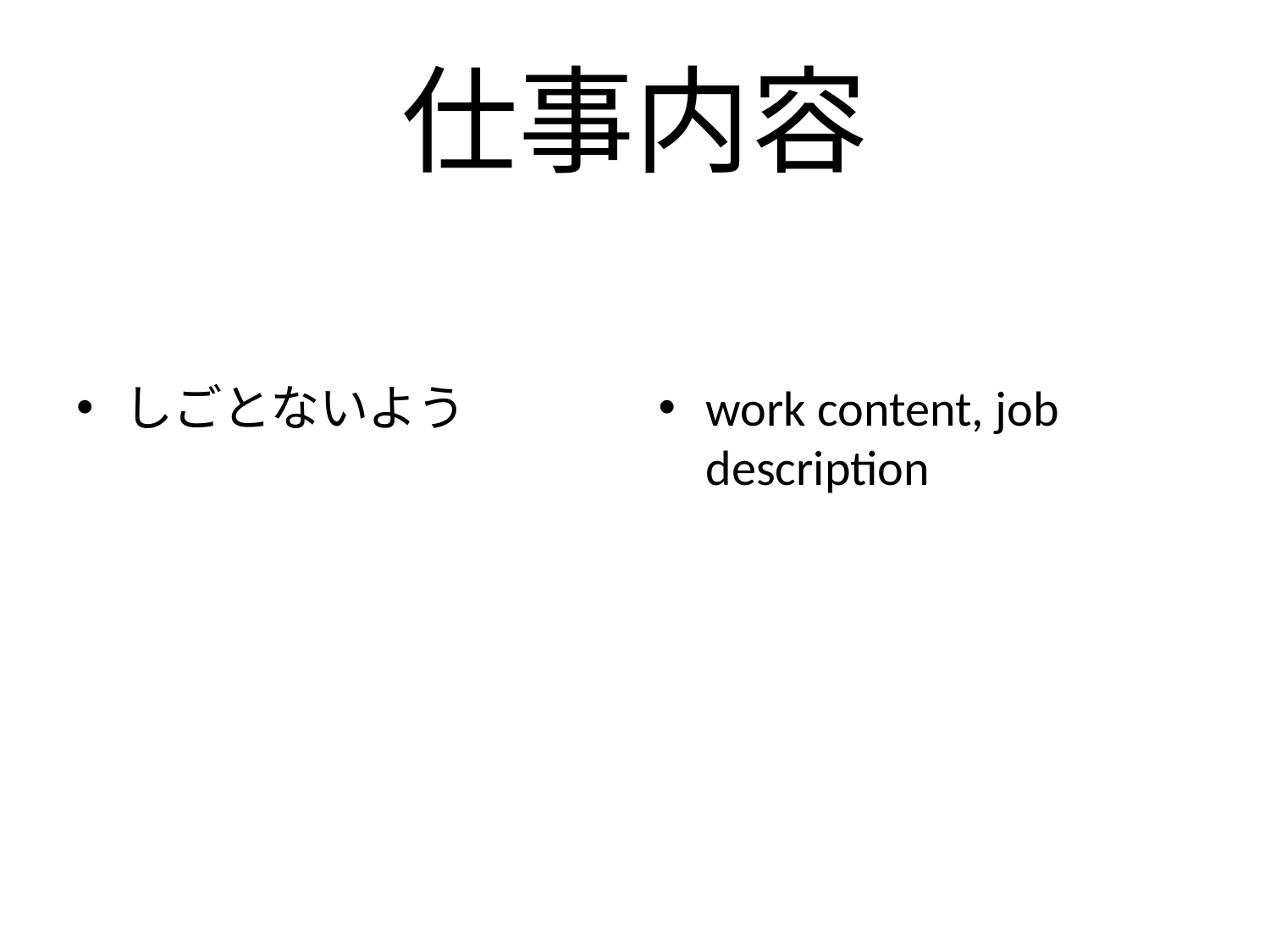

# 仕事内容
しごとないよう
work content, job description